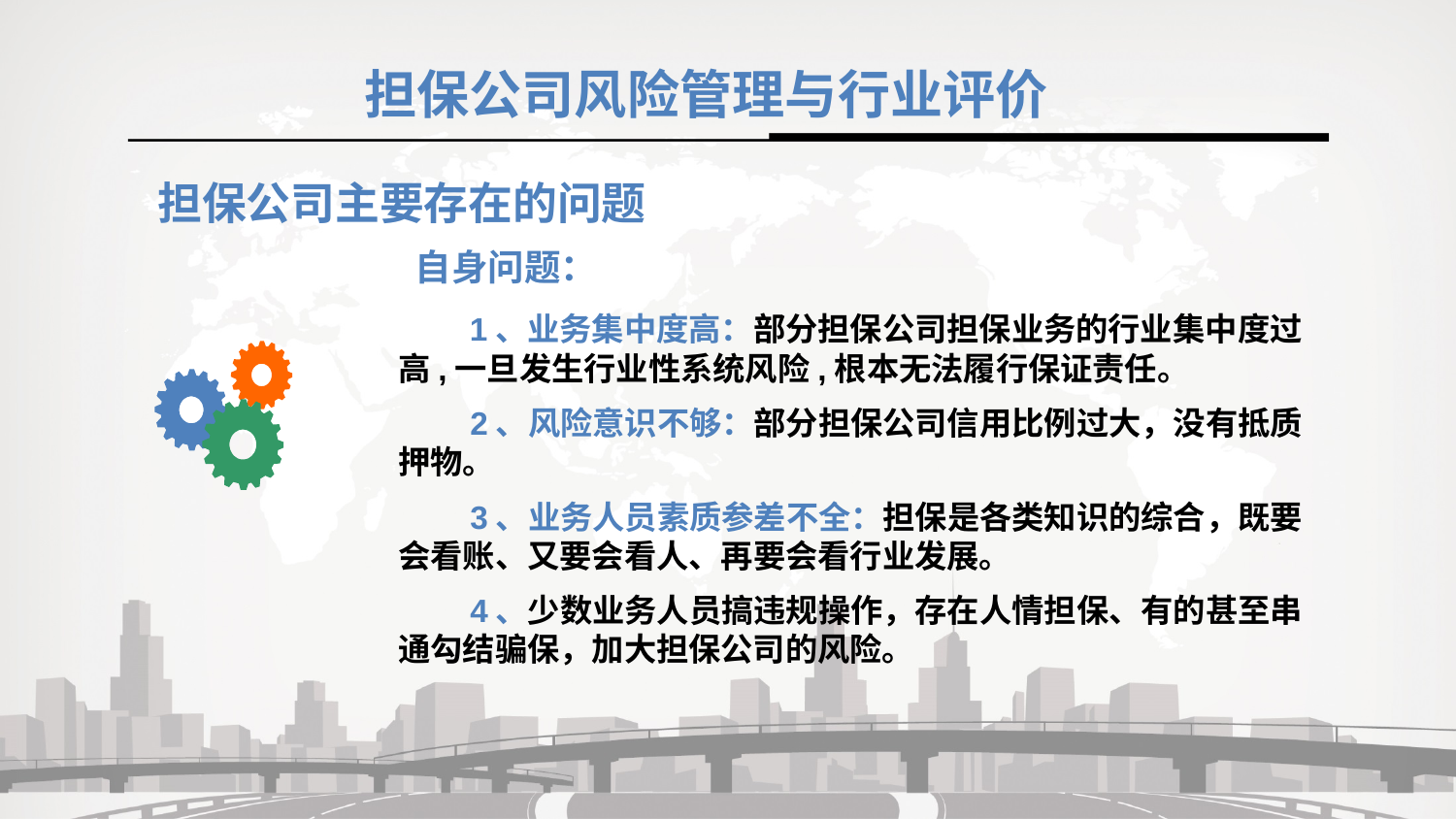

担保公司风险管理与行业评价
担保公司主要存在的问题
 自身问题：
       1、业务集中度高：部分担保公司担保业务的行业集中度过高,一旦发生行业性系统风险,根本无法履行保证责任。
        2、风险意识不够：部分担保公司信用比例过大，没有抵质押物。
        3、业务人员素质参差不全：担保是各类知识的综合，既要会看账、又要会看人、再要会看行业发展。
        4、少数业务人员搞违规操作，存在人情担保、有的甚至串通勾结骗保，加大担保公司的风险。